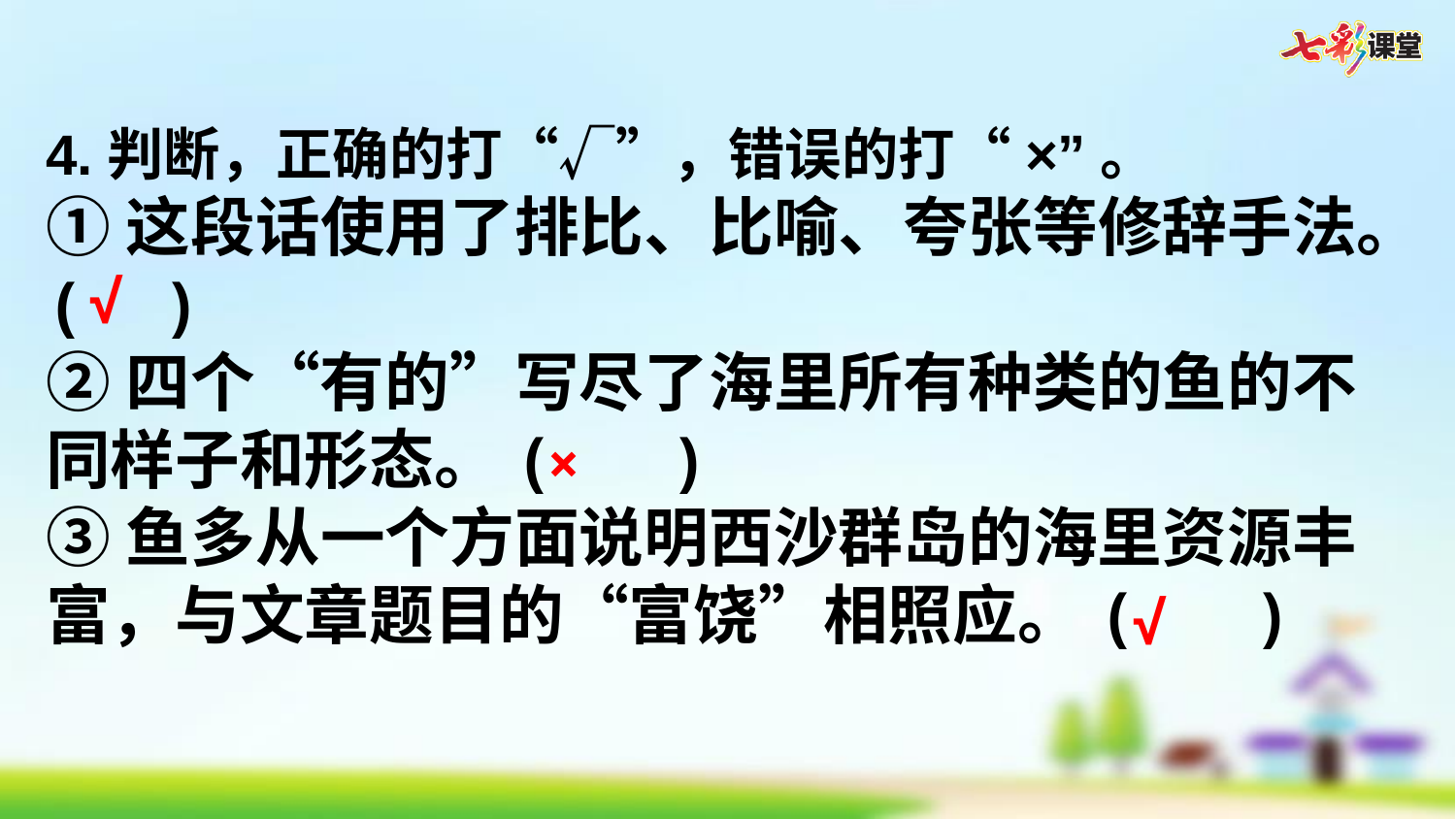

4.判断，正确的打“√”，错误的打“×”。
①这段话使用了排比、比喻、夸张等修辞手法。(  )
②四个“有的”写尽了海里所有种类的鱼的不同样子和形态。(   )
③鱼多从一个方面说明西沙群岛的海里资源丰富，与文章题目的“富饶”相照应。(   )
√
×
√